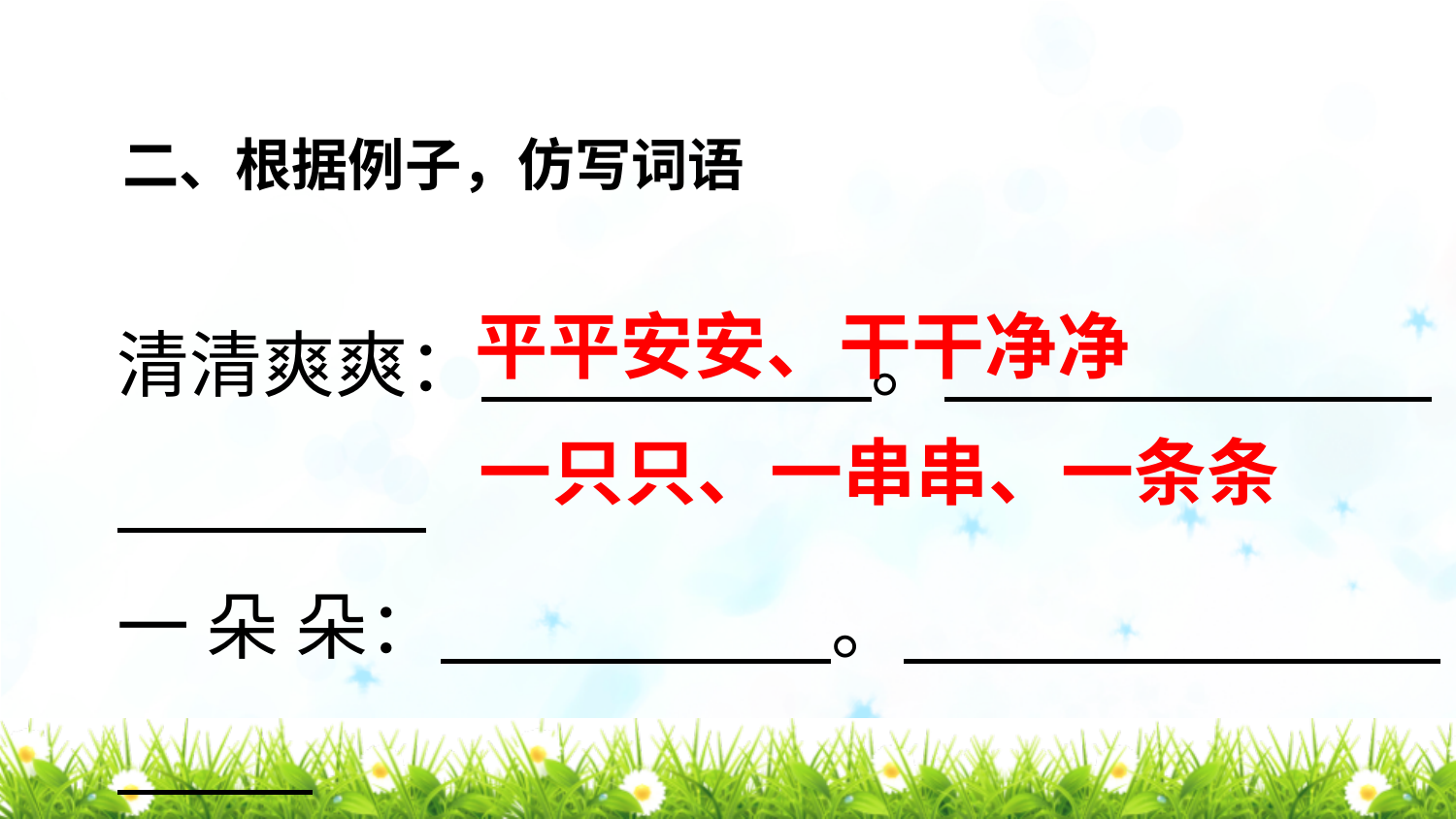

二、根据例子，仿写词语
清清爽爽：                        。
一 朵 朵：                        。
平平安安、干干净净
一只只、一串串、一条条